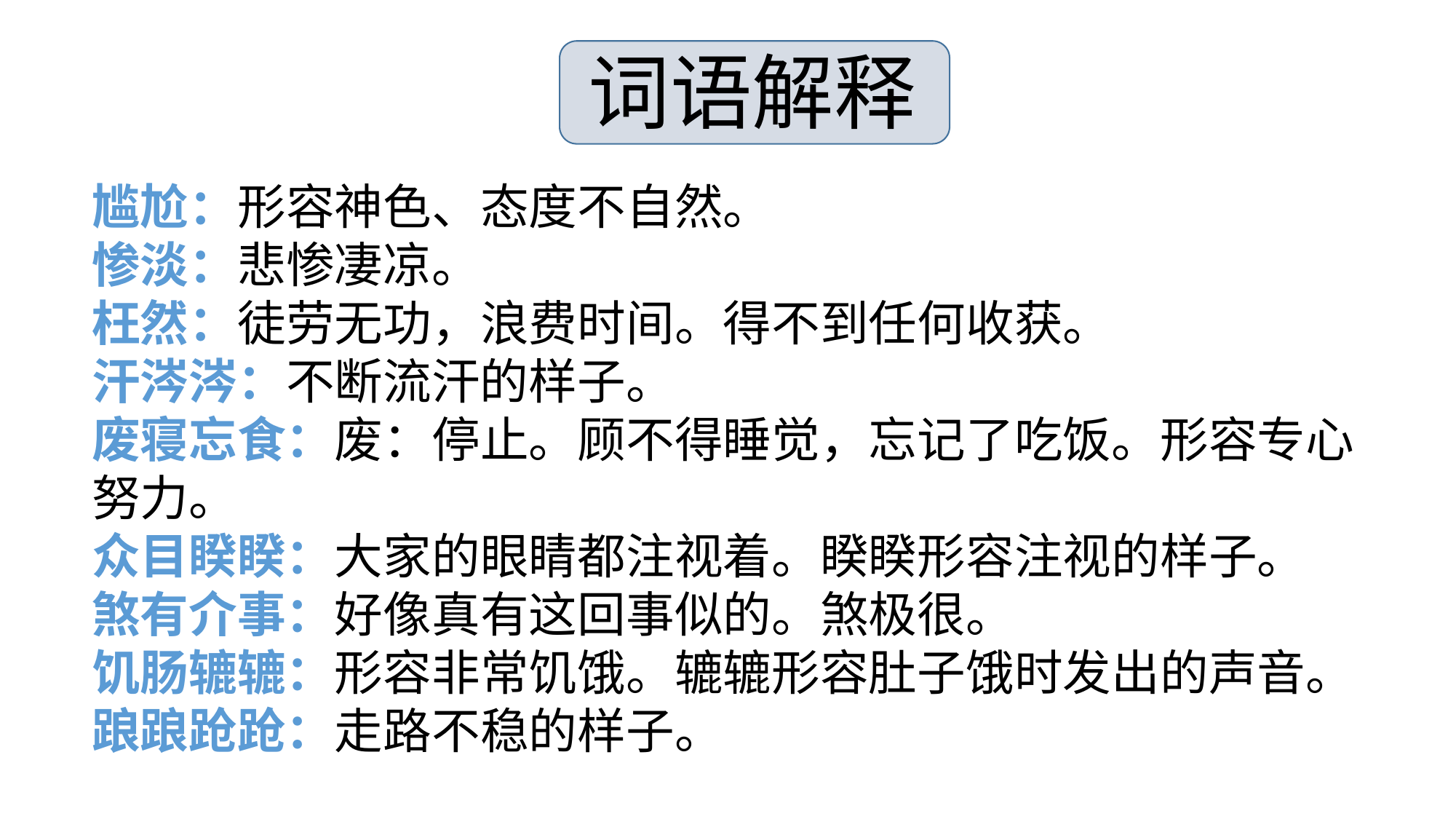

词语解释

尴尬：形容神色、态度不自然。
惨淡：悲惨凄凉。
枉然：徒劳无功，浪费时间。得不到任何收获。
汗涔涔：不断流汗的样子。
废寝忘食：废：停止。顾不得睡觉，忘记了吃饭。形容专心努力。
众目睽睽：大家的眼睛都注视着。睽睽形容注视的样子。
煞有介事：好像真有这回事似的。煞极很。
饥肠辘辘：形容非常饥饿。辘辘形容肚子饿时发出的声音。
踉踉跄跄：走路不稳的样子。